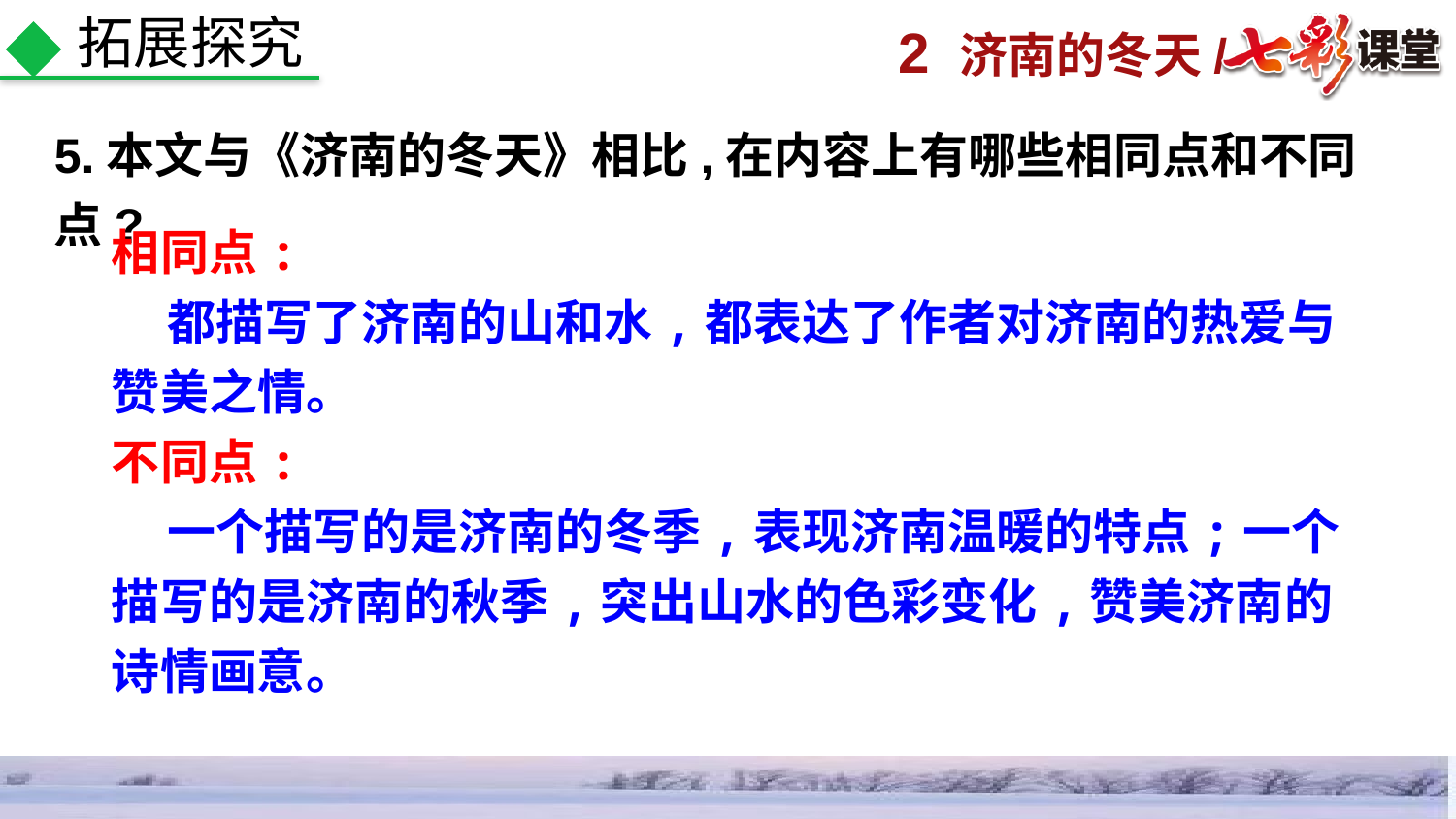

拓展探究

5.本文与《济南的冬天》相比,在内容上有哪些相同点和不同点?
相同点:
    都描写了济南的山和水,都表达了作者对济南的热爱与赞美之情。
不同点:
    一个描写的是济南的冬季,表现济南温暖的特点;一个描写的是济南的秋季,突出山水的色彩变化,赞美济南的诗情画意。